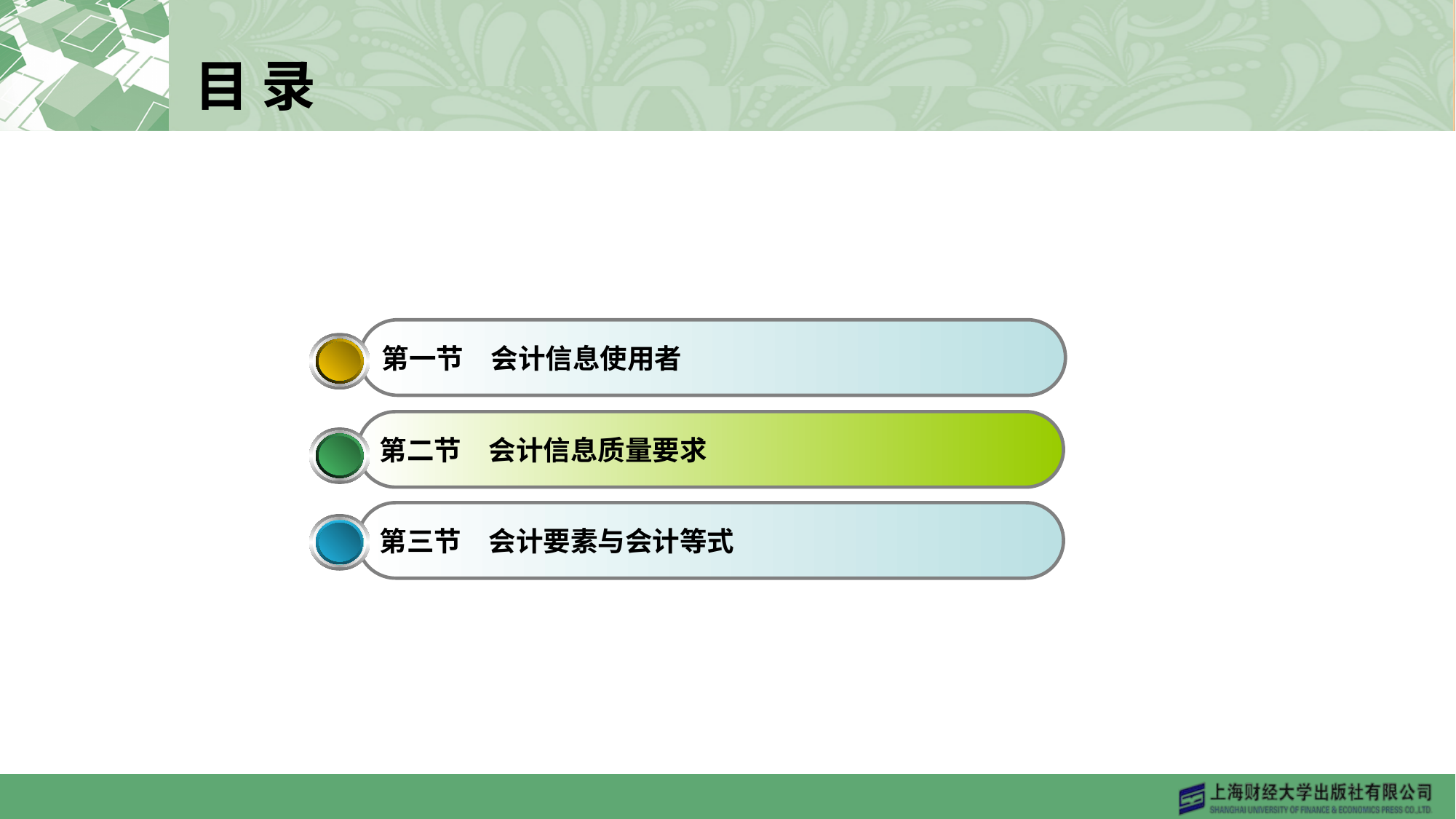

# 目 录
第一节　会计信息使用者

第二节　会计信息质量要求

第三节　会计要素与会计等式